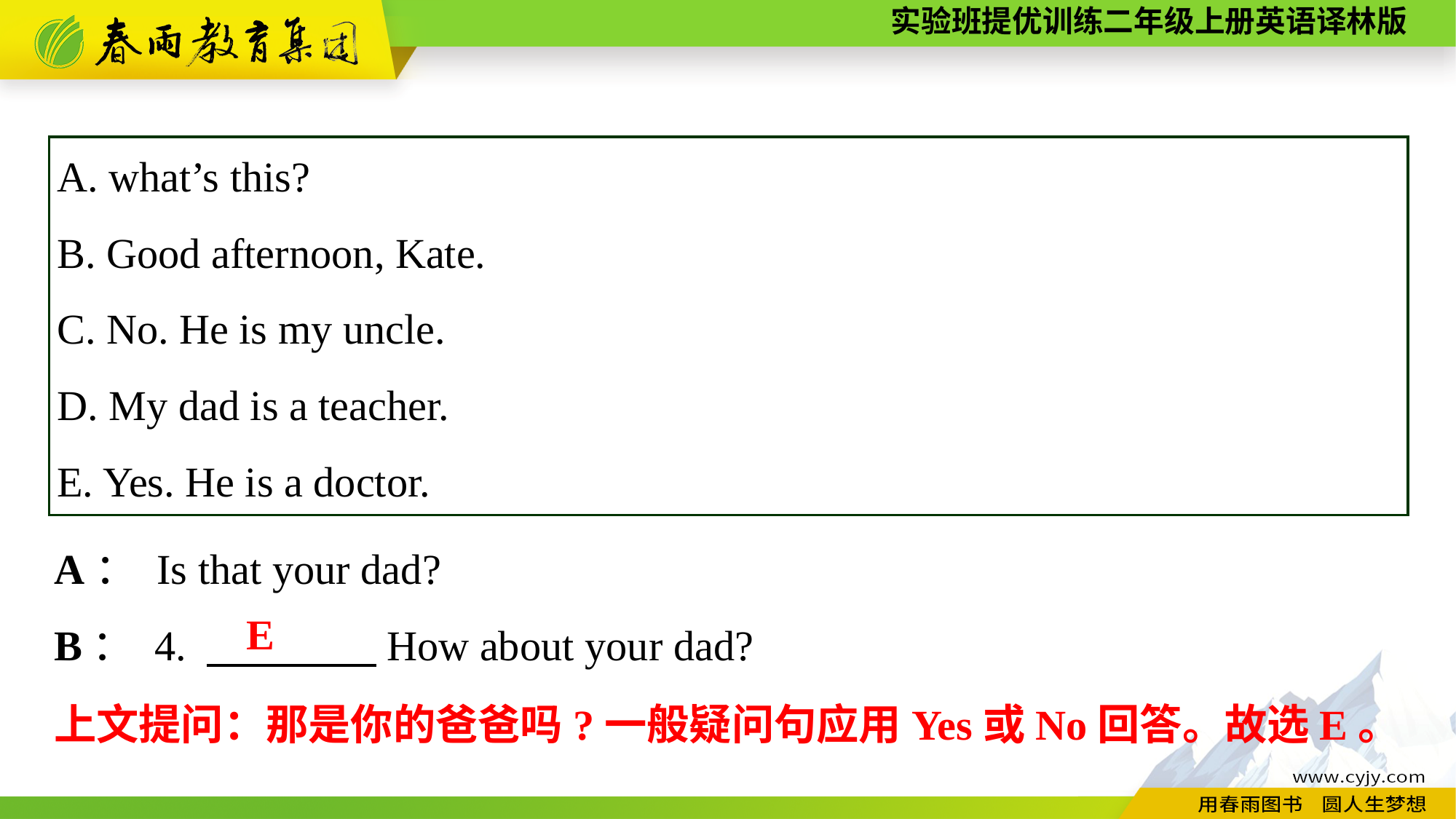

A. what’s this?
B. Good afternoon, Kate.
C. No. He is my uncle.
D. My dad is a teacher.
E. Yes. He is a doctor.

A： Is that your dad?
B： 4. 　　　　How about your dad?

E
上文提问：那是你的爸爸吗?一般疑问句应用Yes或No回答。故选E。